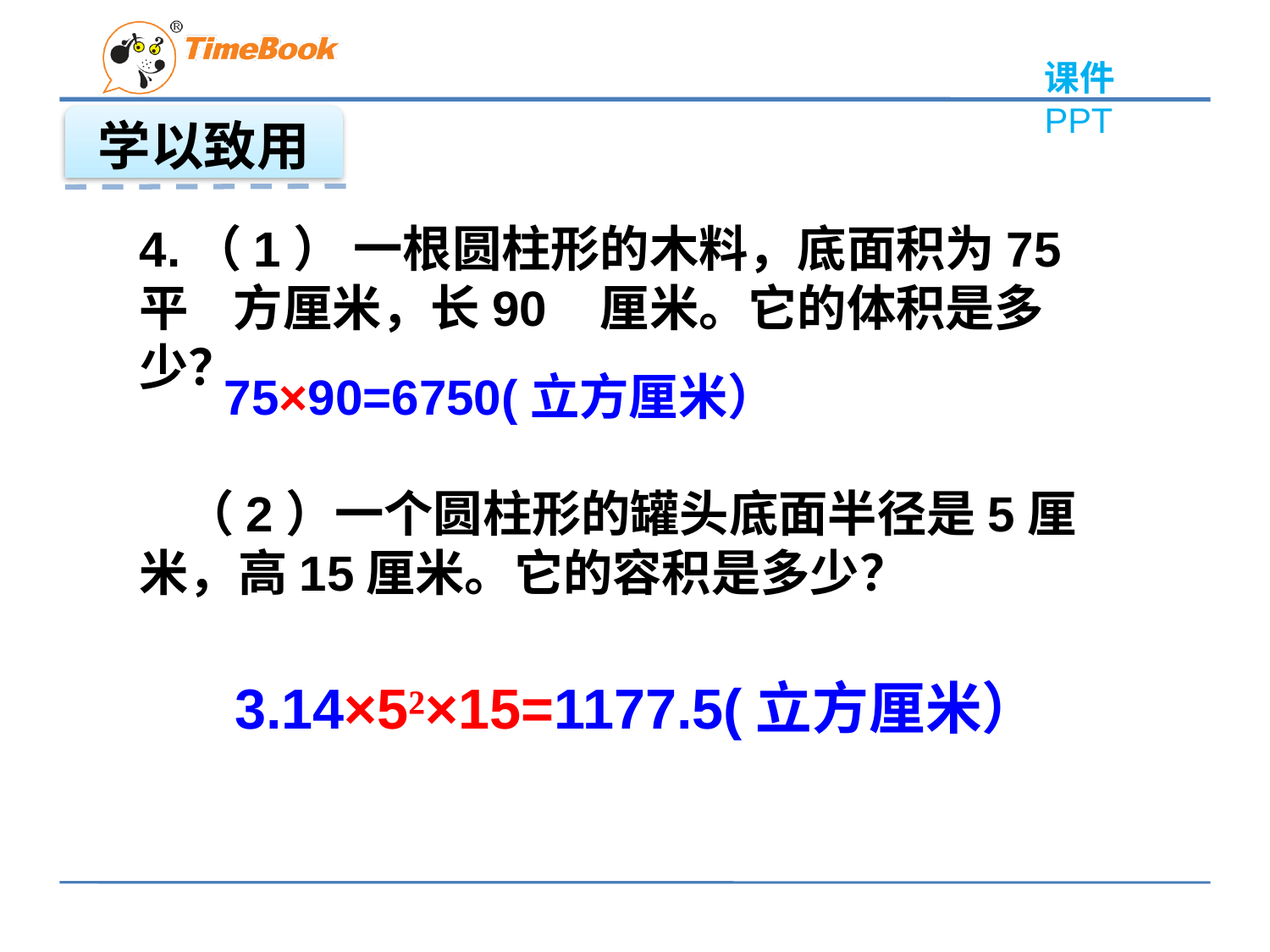

学以致用
4.（1） 一根圆柱形的木料，底面积为75平    方厘米，长90   厘米。它的体积是多少？
75×90=6750(立方厘米）

   （2）一个圆柱形的罐头底面半径是5厘米，高15厘米。它的容积是多少？
3.14×5²×15=1177.5(立方厘米）